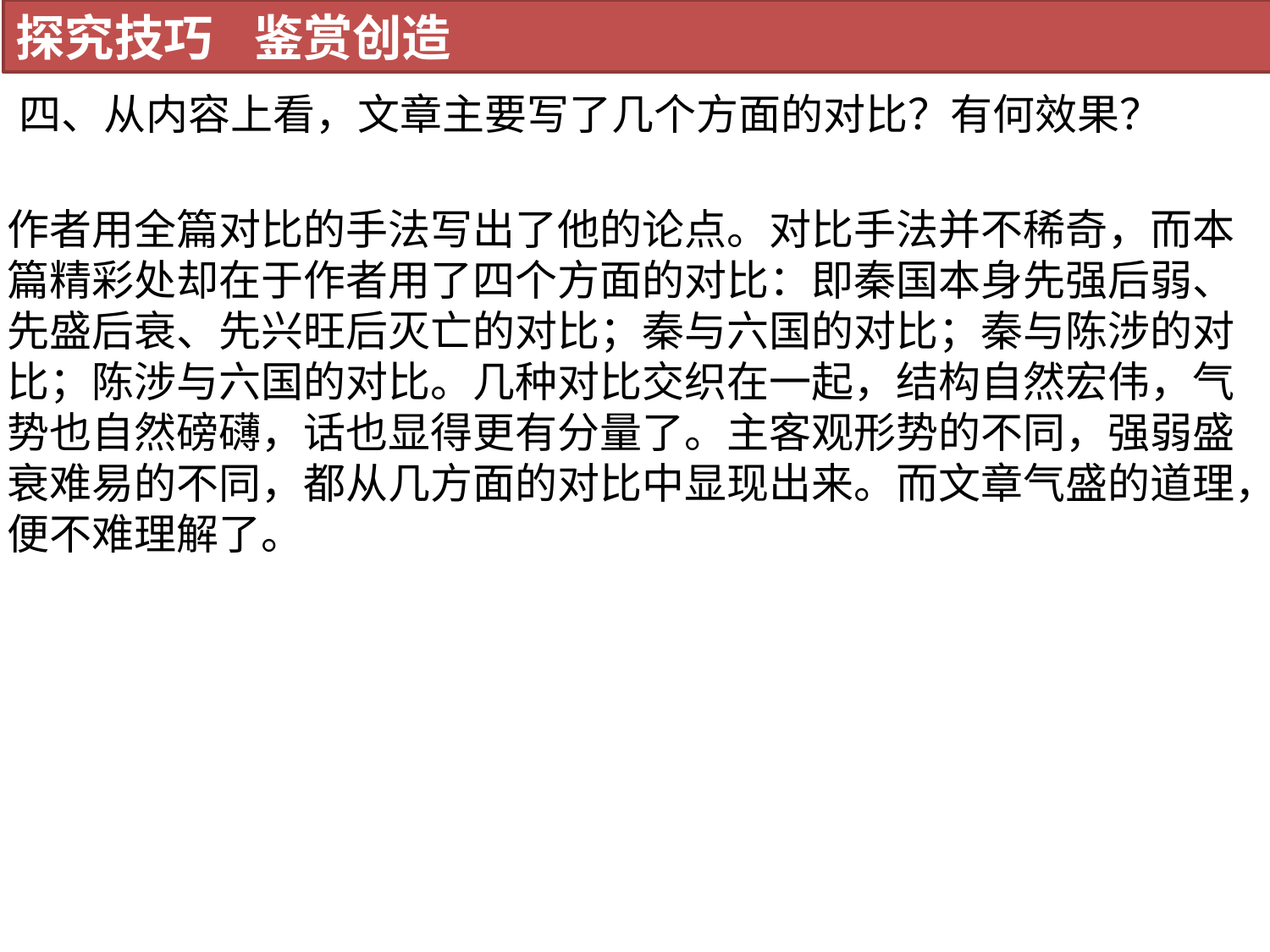

探究技巧   鉴赏创造
四、从内容上看，文章主要写了几个方面的对比？有何效果？
作者用全篇对比的手法写出了他的论点。对比手法并不稀奇，而本篇精彩处却在于作者用了四个方面的对比：即秦国本身先强后弱、先盛后衰、先兴旺后灭亡的对比；秦与六国的对比；秦与陈涉的对比；陈涉与六国的对比。几种对比交织在一起，结构自然宏伟，气势也自然磅礴，话也显得更有分量了。主客观形势的不同，强弱盛衰难易的不同，都从几方面的对比中显现出来。而文章气盛的道理，便不难理解了。